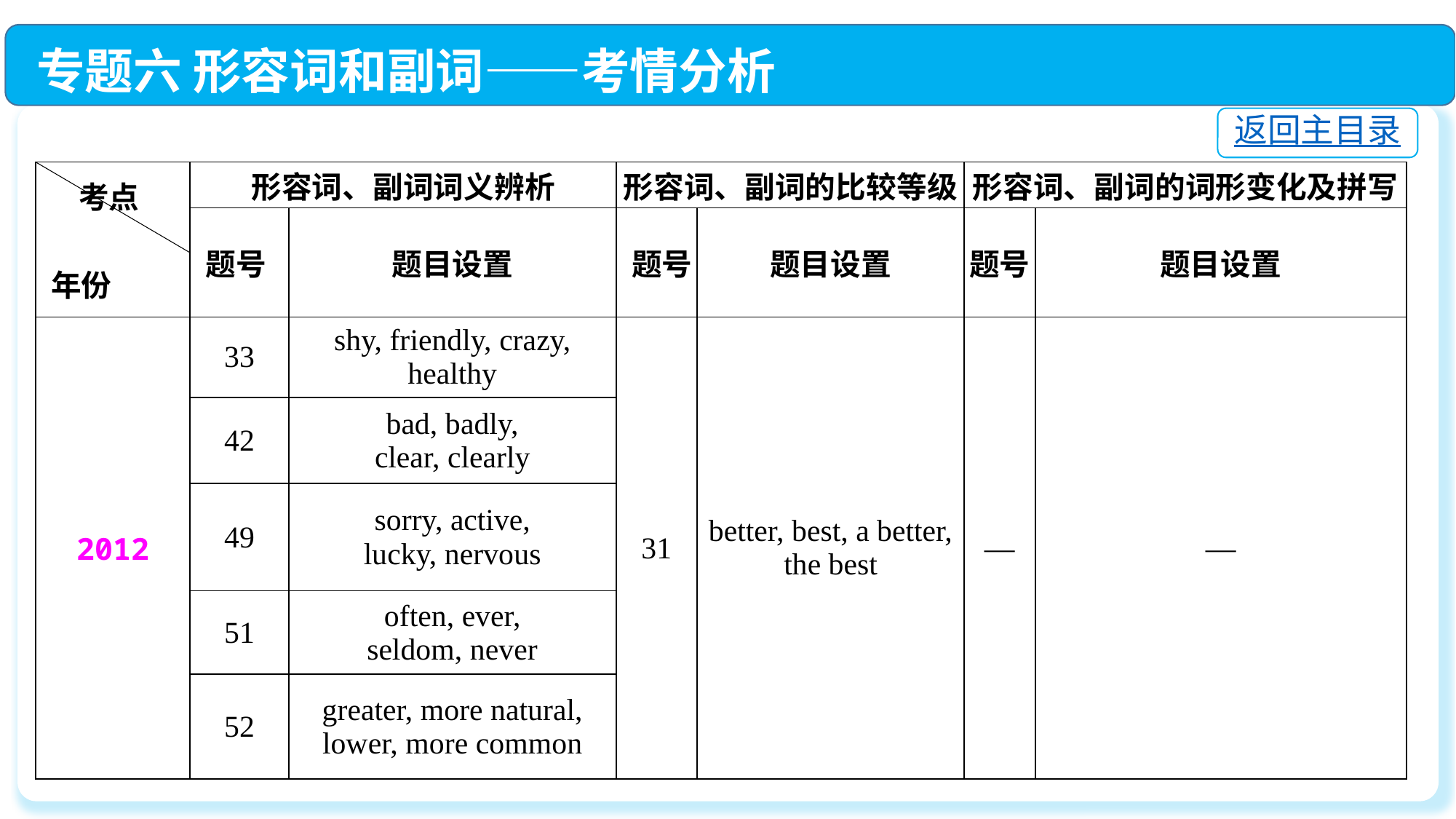

专题六 形容词和副词——考情分析

返回主目录
| 考点 年份 | 形容词、副词词义辨析 |  | 形容词、副词的比较等级 |  | 形容词、副词的词形变化及拼写 |  |
| --- | --- | --- | --- | --- | --- | --- |
|  | 题号 | 题目设置 | 题号 | 题目设置 | 题号 | 题目设置 |
| 2012 | 33 | shy, friendly, crazy, healthy | 31 | better, best, a better, the best | — | — |
|  | 42 | bad, badly, clear, clearly |  |  |  |  |
|  | 49 | sorry, active, lucky, nervous |  |  |  |  |
|  | 51 | often, ever, seldom, never |  |  |  |  |
|  | 52 | greater, more natural, lower, more common |  |  |  |  |